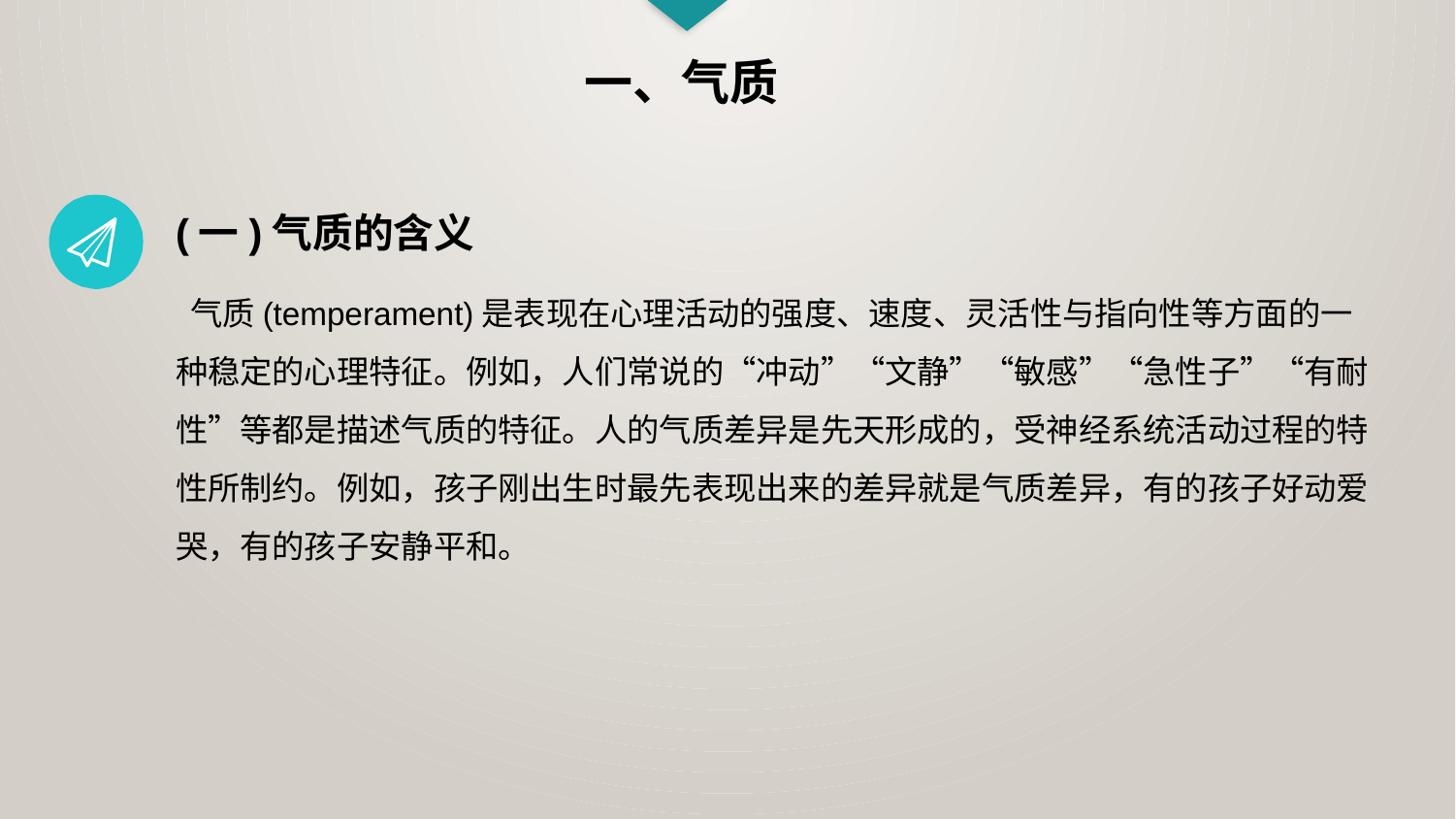

一、气质

(一)气质的含义

 气质(temperament)是表现在心理活动的强度、速度、灵活性与指向性等方面的一种稳定的心理特征。例如，人们常说的“冲动”“文静”“敏感”“急性子”“有耐性”等都是描述气质的特征。人的气质差异是先天形成的，受神经系统活动过程的特性所制约。例如，孩子刚出生时最先表现出来的差异就是气质差异，有的孩子好动爱哭，有的孩子安静平和。
25